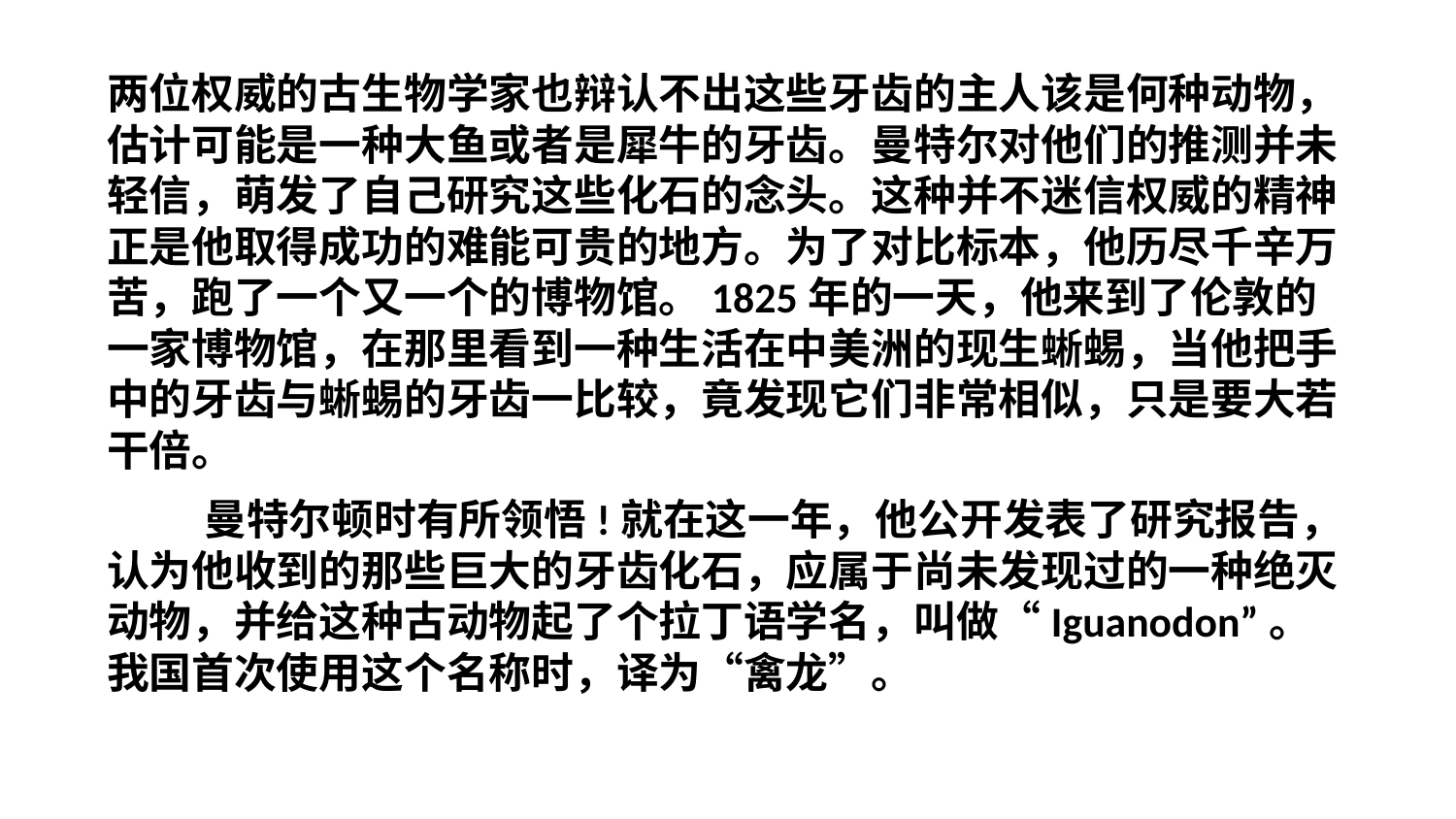

两位权威的古生物学家也辩认不出这些牙齿的主人该是何种动物，估计可能是一种大鱼或者是犀牛的牙齿。曼特尔对他们的推测并未轻信，萌发了自己研究这些化石的念头。这种并不迷信权威的精神正是他取得成功的难能可贵的地方。为了对比标本，他历尽千辛万苦，跑了一个又一个的博物馆。1825年的一天，他来到了伦敦的一家博物馆，在那里看到一种生活在中美洲的现生蜥蜴，当他把手中的牙齿与蜥蜴的牙齿一比较，竟发现它们非常相似，只是要大若干倍。
         曼特尔顿时有所领悟!就在这一年，他公开发表了研究报告，认为他收到的那些巨大的牙齿化石，应属于尚未发现过的一种绝灭动物，并给这种古动物起了个拉丁语学名，叫做“Iguanodon”。我国首次使用这个名称时，译为“禽龙”。